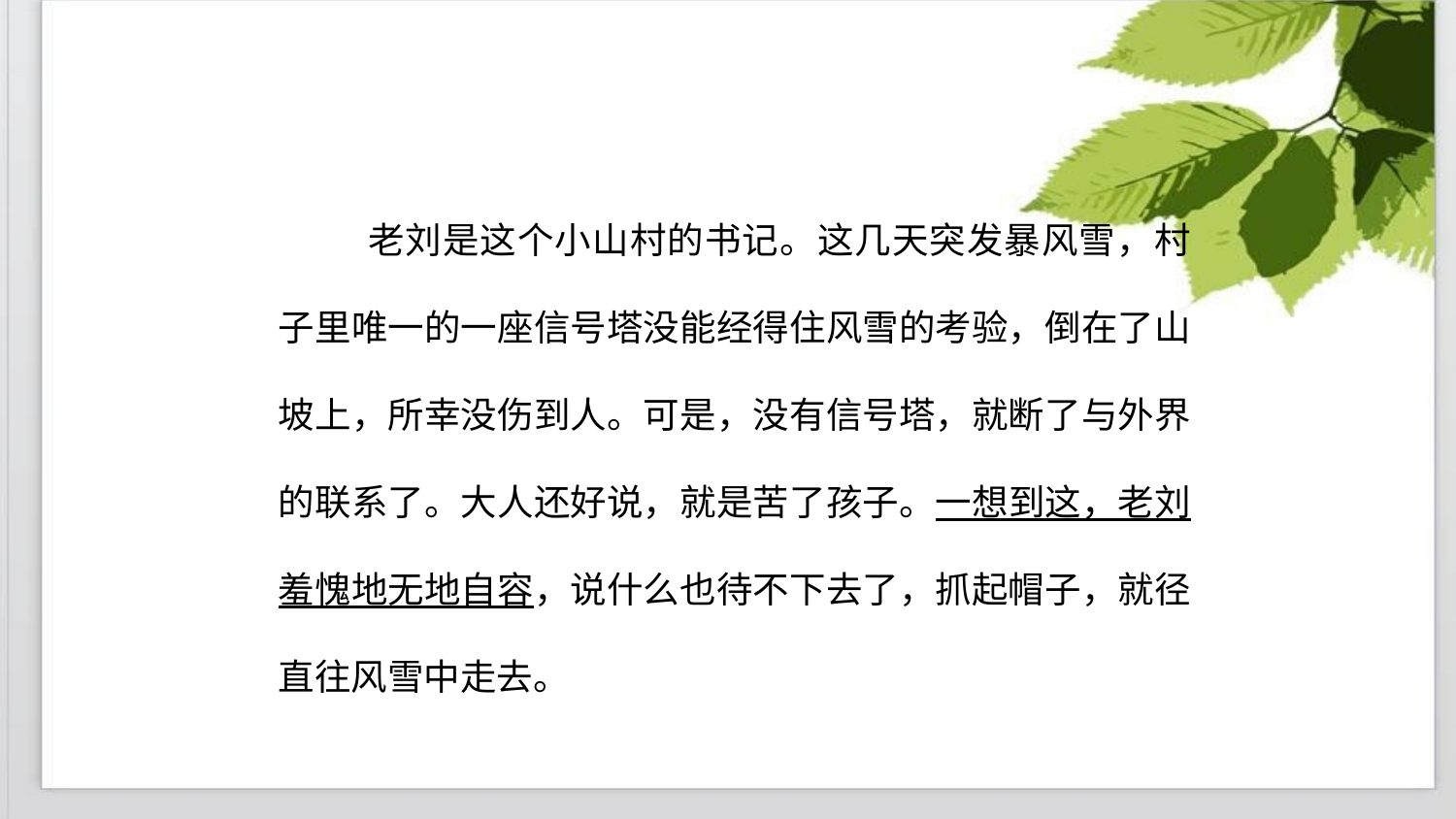

老刘是这个小山村的书记。这几天突发暴风雪，村子里唯一的一座信号塔没能经得住风雪的考验，倒在了山坡上，所幸没伤到人。可是，没有信号塔，就断了与外界的联系了。大人还好说，就是苦了孩子。一想到这，老刘羞愧地无地自容，说什么也待不下去了，抓起帽子，就径直往风雪中走去。